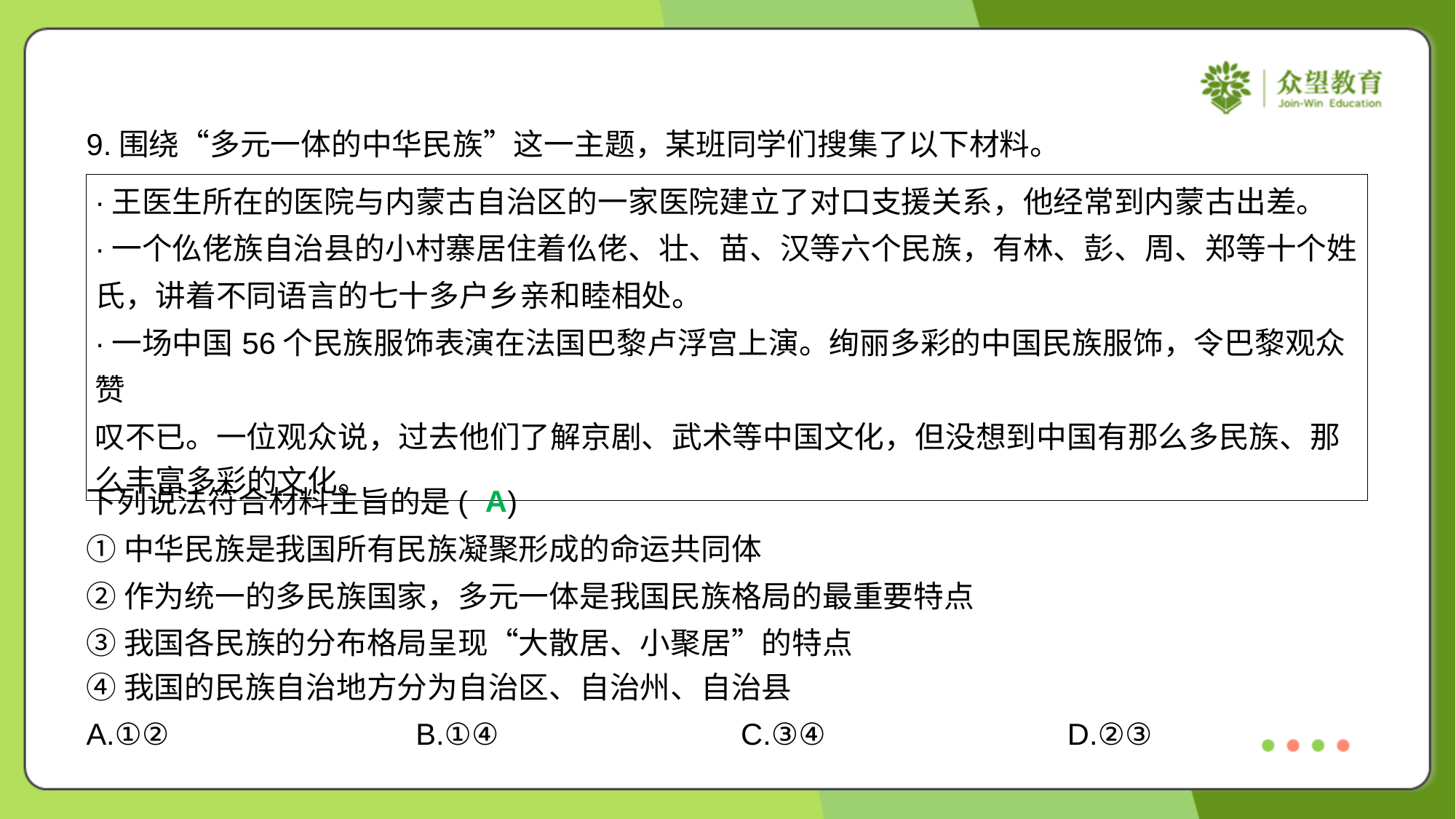

9.围绕“多元一体的中华民族”这一主题，某班同学们搜集了以下材料。
| ·王医生所在的医院与内蒙古自治区的一家医院建立了对口支援关系，他经常到内蒙古出差。 ·一个仫佬族自治县的小村寨居住着仫佬、壮、苗、汉等六个民族，有林、彭、周、郑等十个姓 氏，讲着不同语言的七十多户乡亲和睦相处。 ·一场中国56个民族服饰表演在法国巴黎卢浮宫上演。绚丽多彩的中国民族服饰，令巴黎观众赞 叹不已。一位观众说，过去他们了解京剧、武术等中国文化，但没想到中国有那么多民族、那 么丰富多彩的文化。 |
| --- |
A
下列说法符合材料主旨的是(     )
①中华民族是我国所有民族凝聚形成的命运共同体
②作为统一的多民族国家，多元一体是我国民族格局的最重要特点
③我国各民族的分布格局呈现“大散居、小聚居”的特点
④我国的民族自治地方分为自治区、自治州、自治县
A.①②	B.①④	C.③④	D.②③